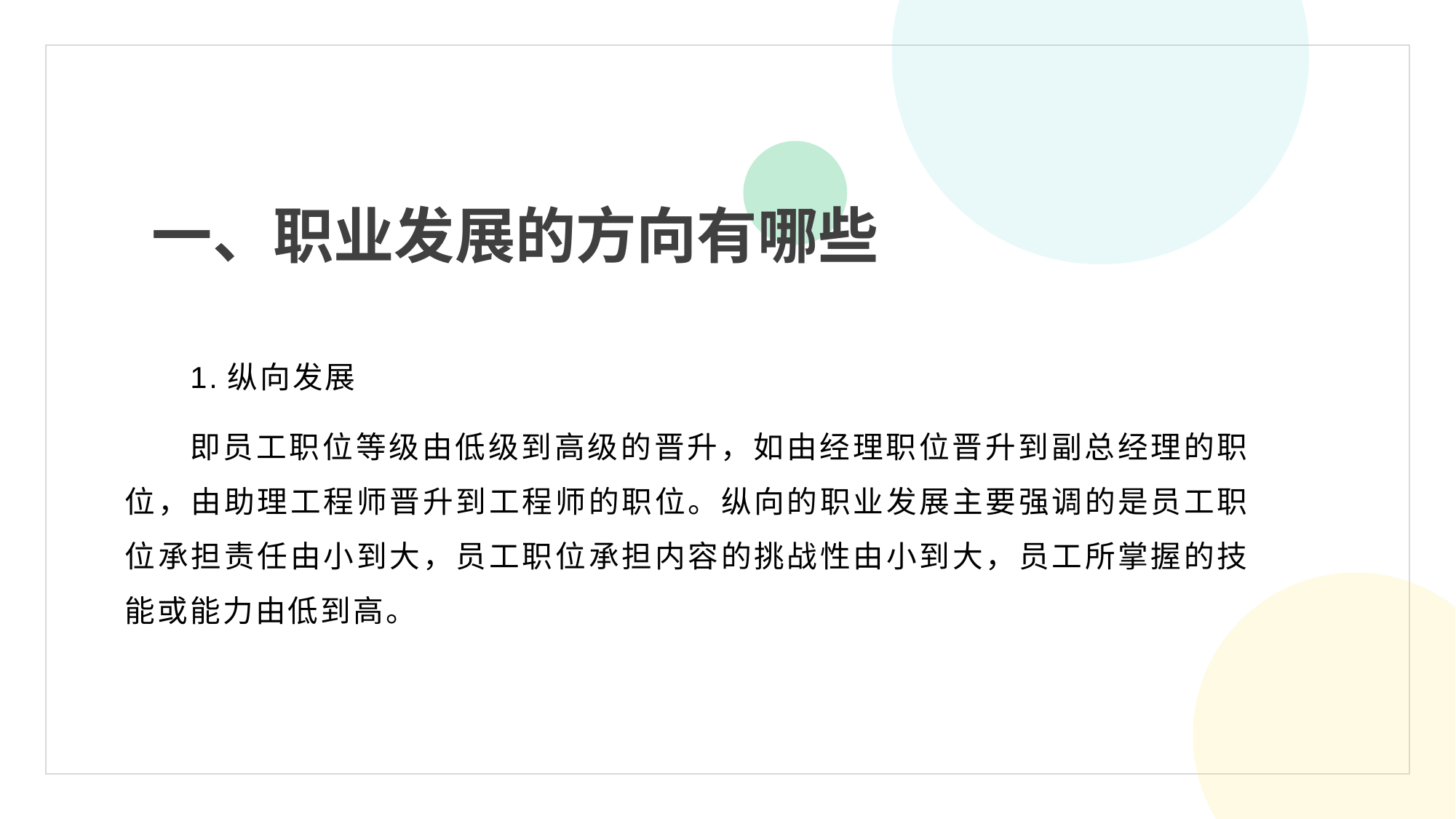

一、职业发展的方向有哪些
1.纵向发展
即员工职位等级由低级到高级的晋升，如由经理职位晋升到副总经理的职位，由助理工程师晋升到工程师的职位。纵向的职业发展主要强调的是员工职位承担责任由小到大，员工职位承担内容的挑战性由小到大，员工所掌握的技能或能力由低到高。